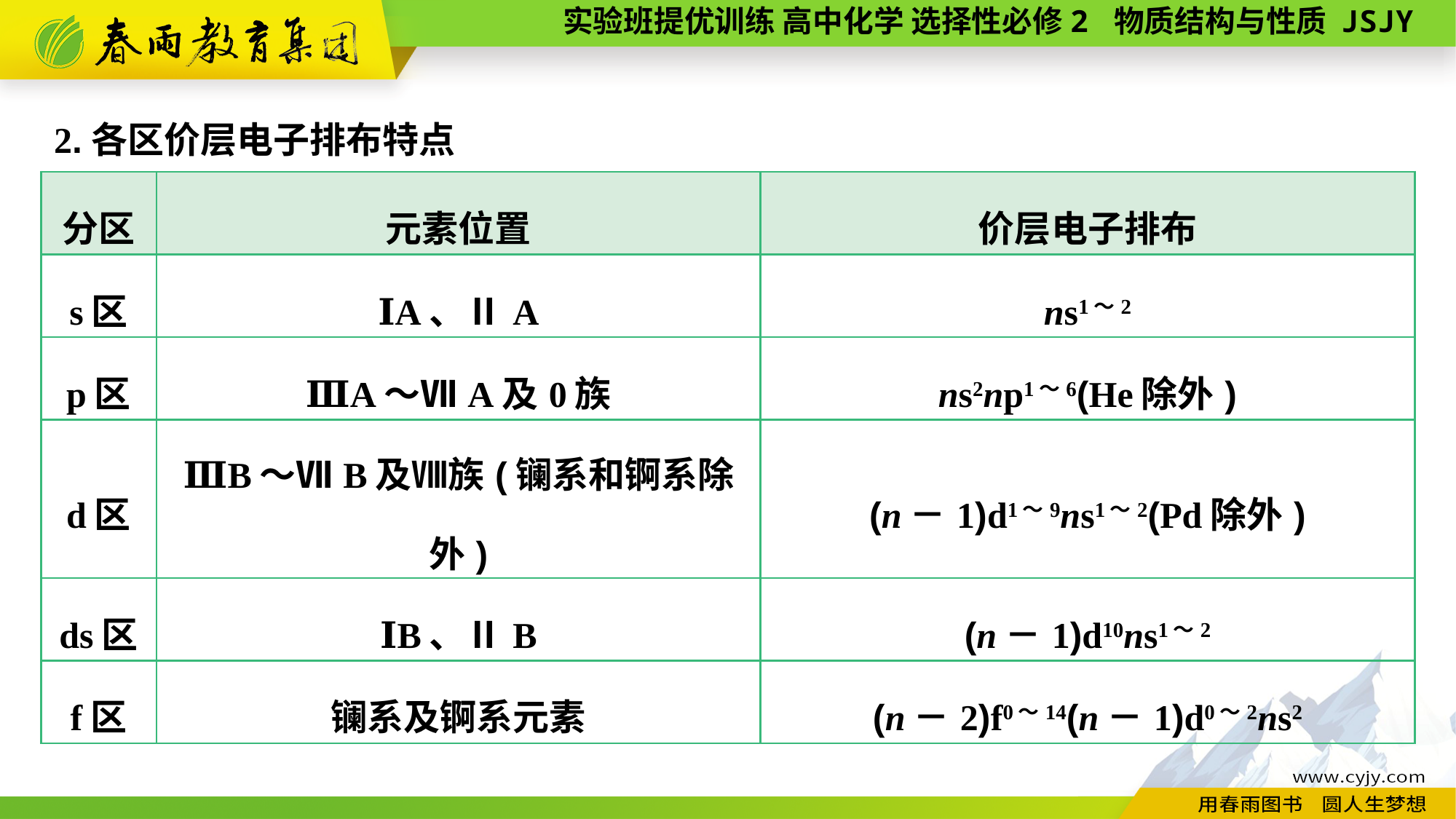

2.各区价层电子排布特点
| 分区 | 元素位置 | 价层电子排布 |
| --- | --- | --- |
| s区 | ⅠA、ⅡA | ns1～2 |
| p区 | ⅢA～ⅦA及0族 | ns2np1～6(He除外) |
| d区 | ⅢB～ⅦB及Ⅷ族(镧系和锕系除外) | (n－1)d1～9ns1～2(Pd除外) |
| ds区 | ⅠB、ⅡB | (n－1)d10ns1～2 |
| f区 | 镧系及锕系元素 | (n－2)f0～14(n－1)d0～2ns2 |